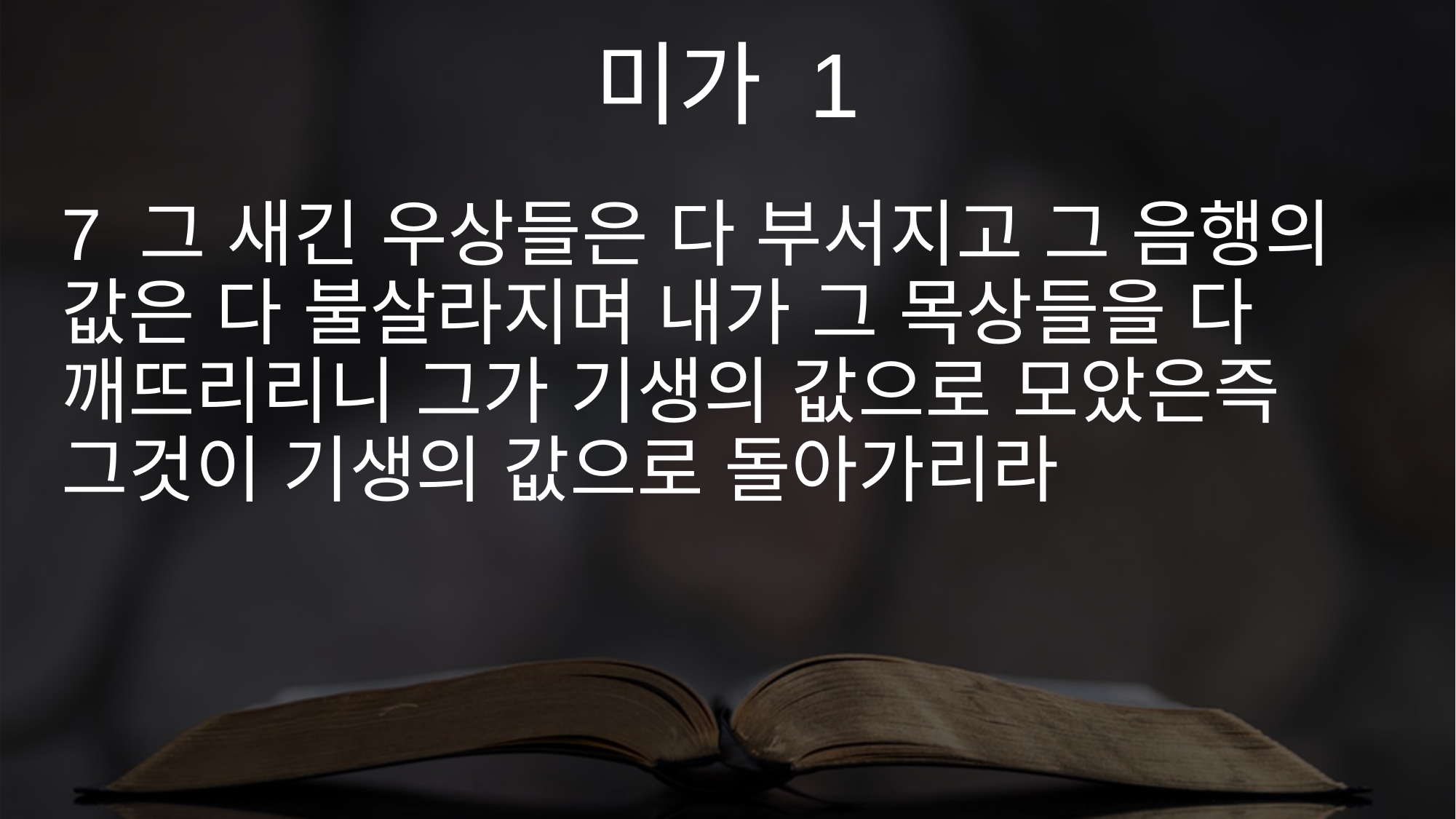

미가 1
7 그 새긴 우상들은 다 부서지고 그 음행의 값은 다 불살라지며 내가 그 목상들을 다 깨뜨리리니 그가 기생의 값으로 모았은즉 그것이 기생의 값으로 돌아가리라